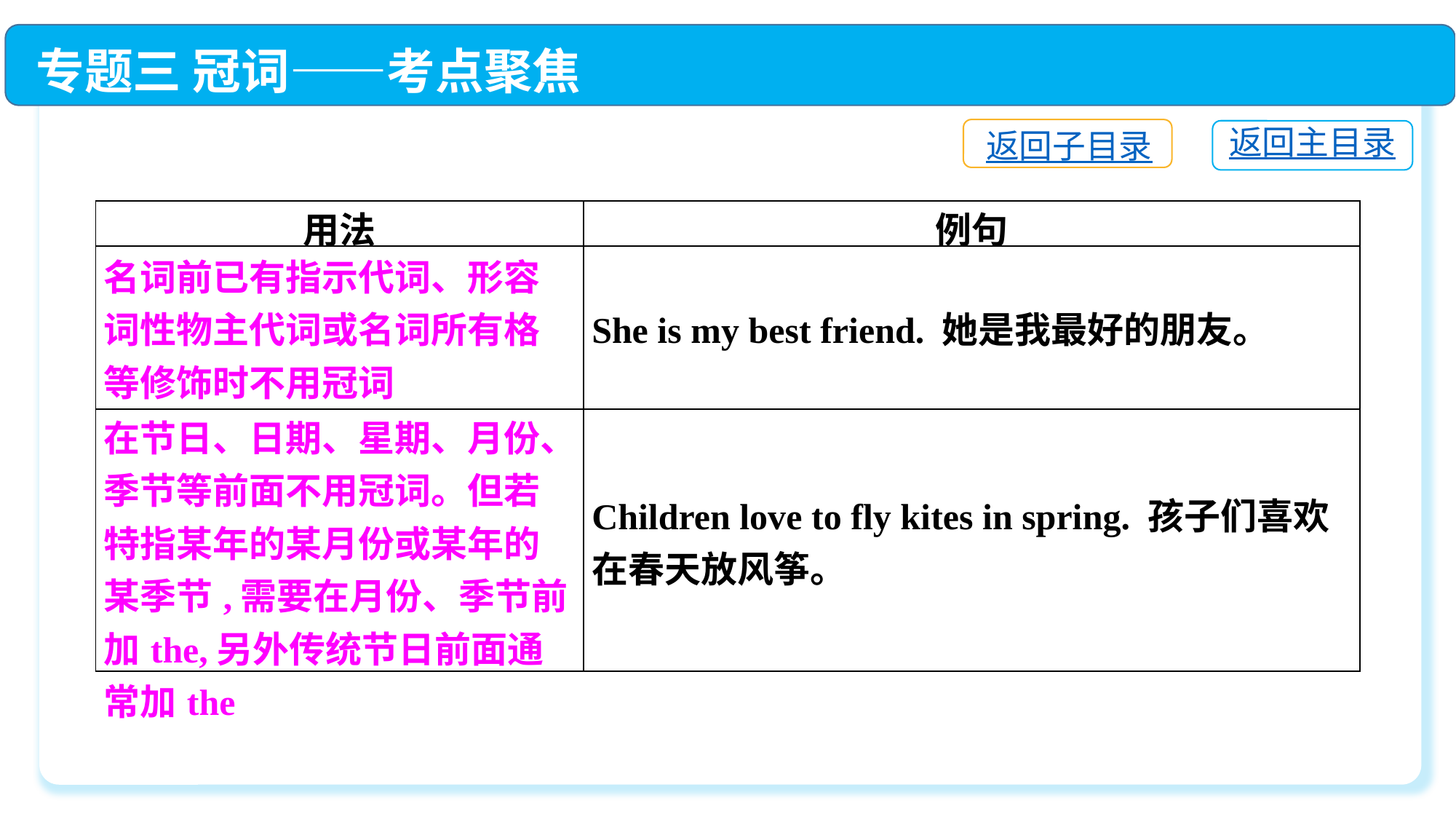

专题三 冠词——考点聚焦

返回子目录
返回主目录
| 用法 | 例句 |
| --- | --- |
| 名词前已有指示代词、形容词性物主代词或名词所有格等修饰时不用冠词 | She is my best friend. 她是我最好的朋友。 |
| 在节日、日期、星期、月份、季节等前面不用冠词。但若特指某年的某月份或某年的某季节,需要在月份、季节前加the,另外传统节日前面通常加the | Children love to fly kites in spring. 孩子们喜欢在春天放风筝。 |